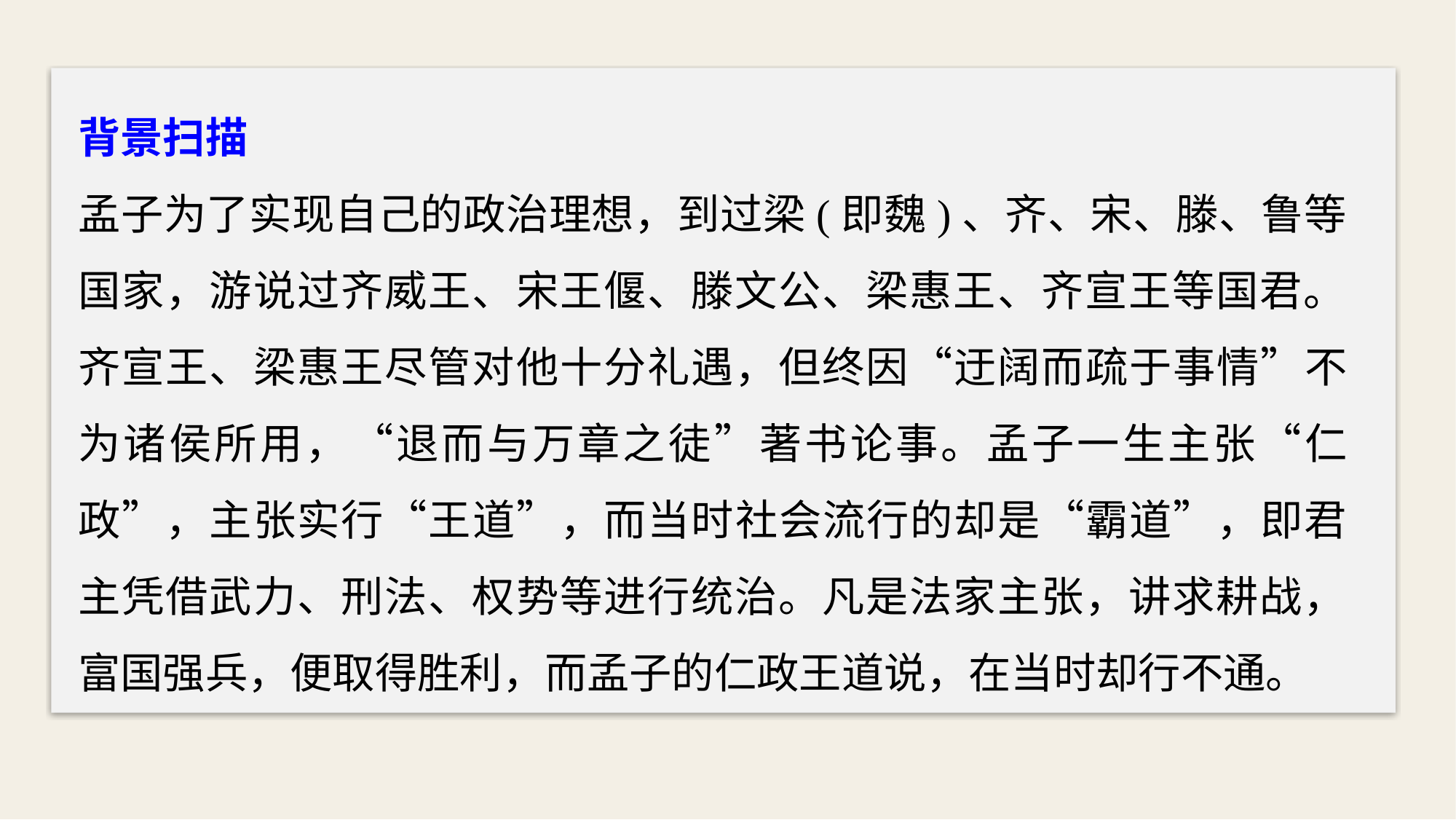

背景扫描
孟子为了实现自己的政治理想，到过梁(即魏)、齐、宋、滕、鲁等国家，游说过齐威王、宋王偃、滕文公、梁惠王、齐宣王等国君。齐宣王、梁惠王尽管对他十分礼遇，但终因“迂阔而疏于事情”不为诸侯所用，“退而与万章之徒”著书论事。孟子一生主张“仁政”，主张实行“王道”，而当时社会流行的却是“霸道”，即君主凭借武力、刑法、权势等进行统治。凡是法家主张，讲求耕战，富国强兵，便取得胜利，而孟子的仁政王道说，在当时却行不通。